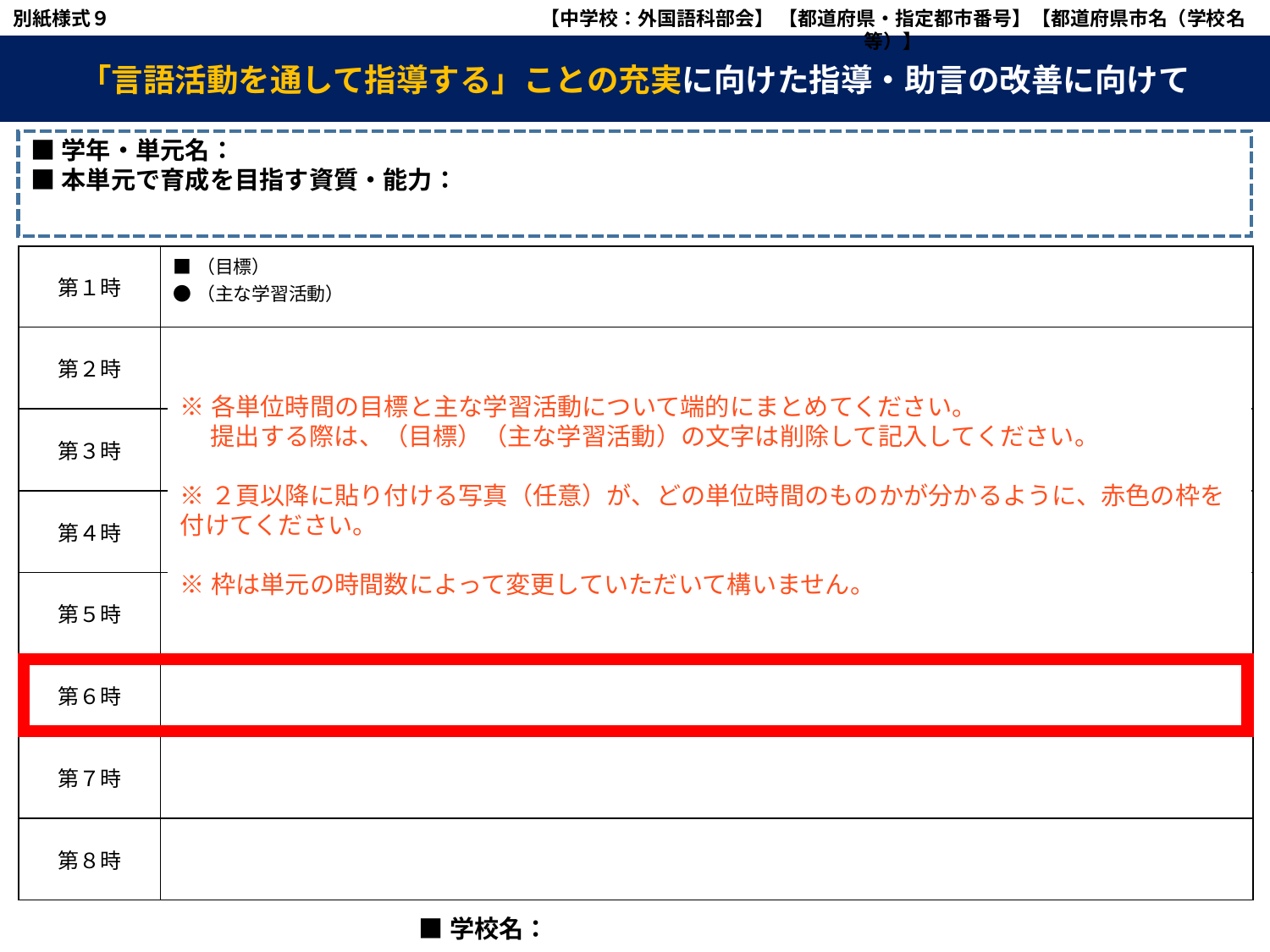

別紙様式９
【中学校：外国語科部会】 【都道府県・指定都市番号】【都道府県市名（学校名等）】
【】については、関係する都道府県市（学校）に応じ修正すること。
「言語活動を通して指導する」ことの充実に向けた指導・助言の改善に向けて
■学年・単元名：
■本単元で育成を目指す資質・能力：

| 第１時 | ■（目標） ●（主な学習活動） |
| --- | --- |
| 第２時 |  |
| 第３時 |  |
| 第４時 |  |
| 第５時 |  |
| 第６時 |  |
| 第７時 |  |
| 第８時 |  |
※各単位時間の目標と主な学習活動について端的にまとめてください。
　 提出する際は、（目標）（主な学習活動）の文字は削除して記入してください。

※２頁以降に貼り付ける写真（任意）が、どの単位時間のものかが分かるように、赤色の枠を付けてください。

※枠は単元の時間数によって変更していただいて構いません。

■学校名：